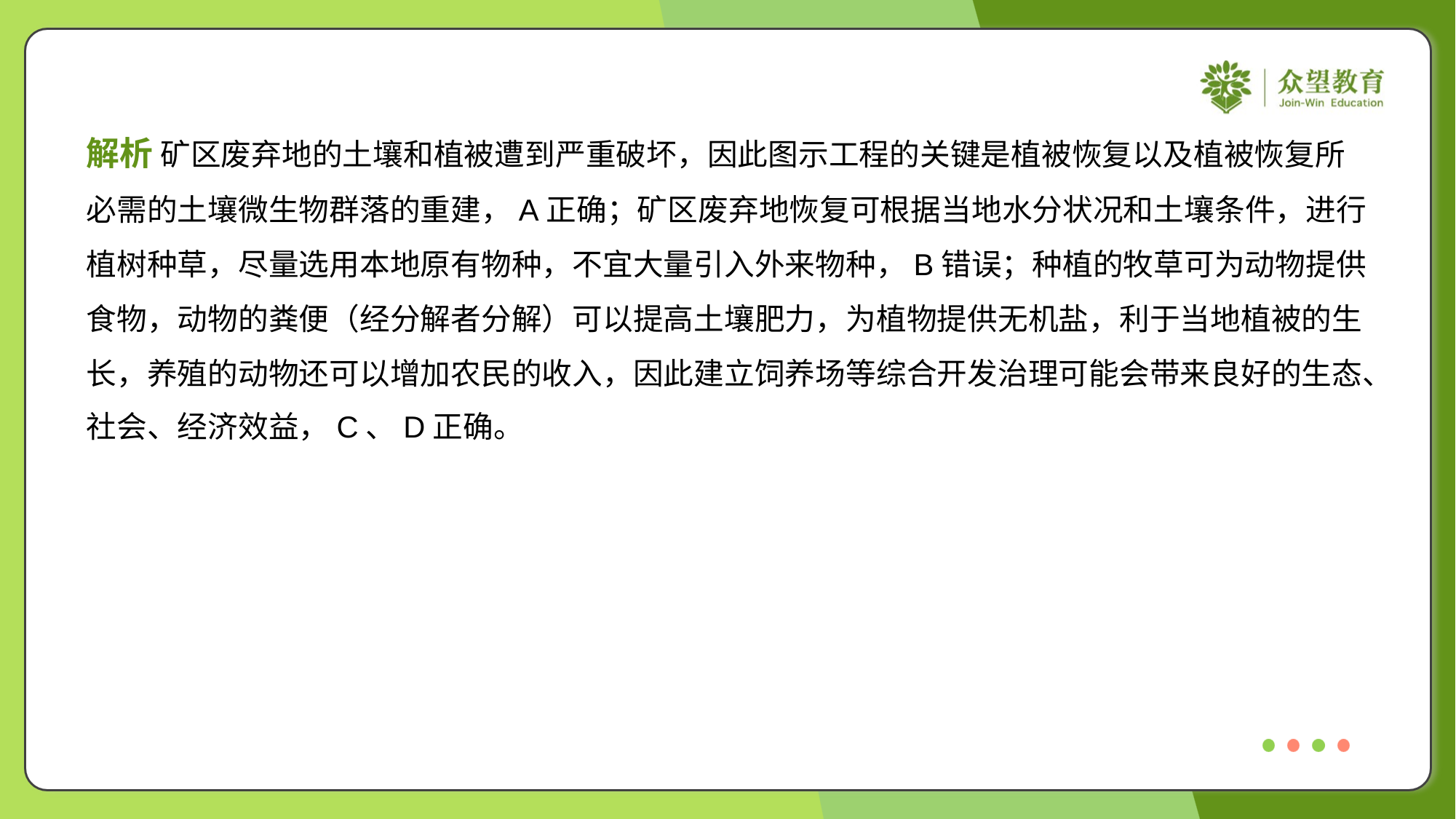

解析 矿区废弃地的土壤和植被遭到严重破坏，因此图示工程的关键是植被恢复以及植被恢复所
必需的土壤微生物群落的重建，A正确；矿区废弃地恢复可根据当地水分状况和土壤条件，进行
植树种草，尽量选用本地原有物种，不宜大量引入外来物种，B错误；种植的牧草可为动物提供
食物，动物的粪便（经分解者分解）可以提高土壤肥力，为植物提供无机盐，利于当地植被的生
长，养殖的动物还可以增加农民的收入，因此建立饲养场等综合开发治理可能会带来良好的生态、
社会、经济效益，C、D正确。